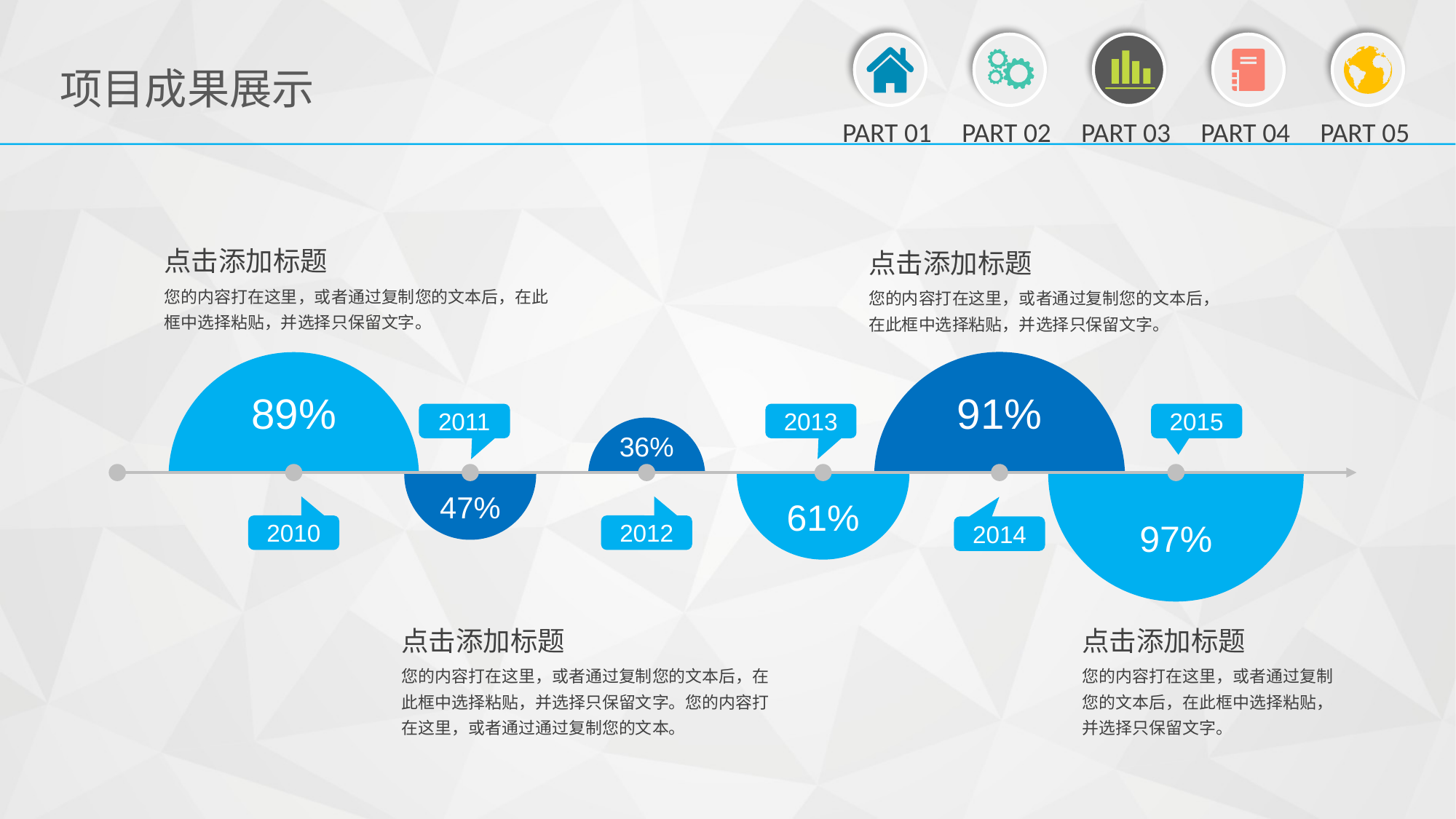

点击添加标题
点击添加标题
您的内容打在这里，或者通过复制您的文本后，在此框中选择粘贴，并选择只保留文字。
您的内容打在这里，或者通过复制您的文本后，在此框中选择粘贴，并选择只保留文字。
91%
89%
2011
2013
2015
36%

61%
47%
97%
2010
2012
2014
点击添加标题
点击添加标题
您的内容打在这里，或者通过复制您的文本后，在此框中选择粘贴，并选择只保留文字。您的内容打在这里，或者通过通过复制您的文本。
您的内容打在这里，或者通过复制您的文本后，在此框中选择粘贴，并选择只保留文字。